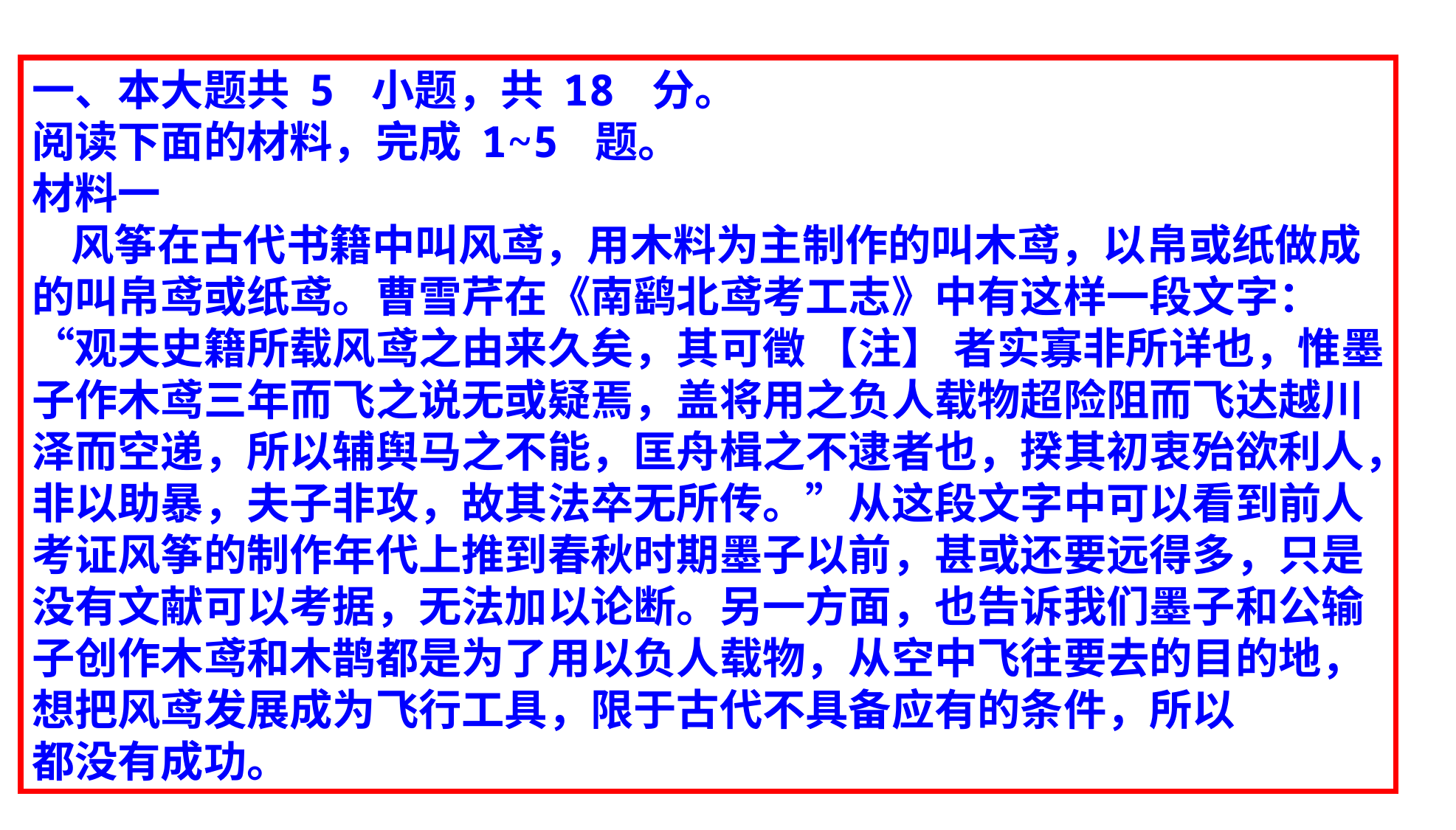

一、本大题共 5 小题，共 18 分。
阅读下面的材料，完成 1~5 题。
材料一
   风筝在古代书籍中叫风鸢，用木料为主制作的叫木鸢，以帛或纸做成的叫帛鸢或纸鸢。曹雪芹在《南鹞北鸢考工志》中有这样一段文字：“观夫史籍所载风鸢之由来久矣，其可徵 【注】 者实寡非所详也，惟墨子作木鸢三年而飞之说无或疑焉，盖将用之负人载物超险阻而飞达越川泽而空递，所以辅舆马之不能，匡舟楫之不逮者也，揆其初衷殆欲利人，非以助暴，夫子非攻，故其法卒无所传。”从这段文字中可以看到前人考证风筝的制作年代上推到春秋时期墨子以前，甚或还要远得多，只是没有文献可以考据，无法加以论断。另一方面，也告诉我们墨子和公输子创作木鸢和木鹊都是为了用以负人载物，从空中飞往要去的目的地，想把风鸢发展成为飞行工具，限于古代不具备应有的条件，所以
都没有成功。